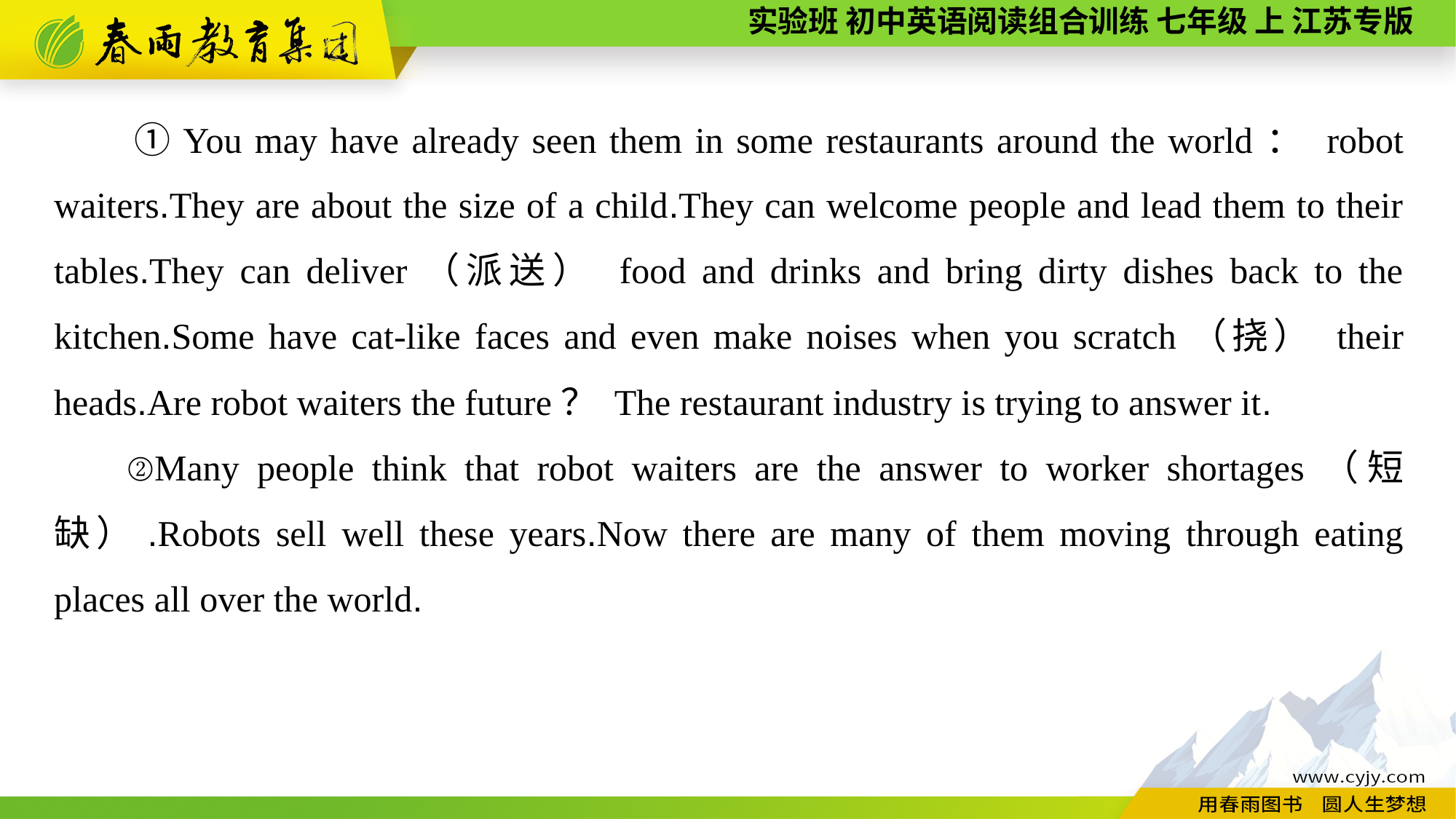

①You may have already seen them in some restaurants around the world： robot waiters.They are about the size of a child.They can welcome people and lead them to their tables.They can deliver（派送） food and drinks and bring dirty dishes back to the kitchen.Some have cat-like faces and even make noises when you scratch（挠） their heads.Are robot waiters the future？ The restaurant industry is trying to answer it.
②Many people think that robot waiters are the answer to worker shortages（短缺）.Robots sell well these years.Now there are many of them moving through eating places all over the world.